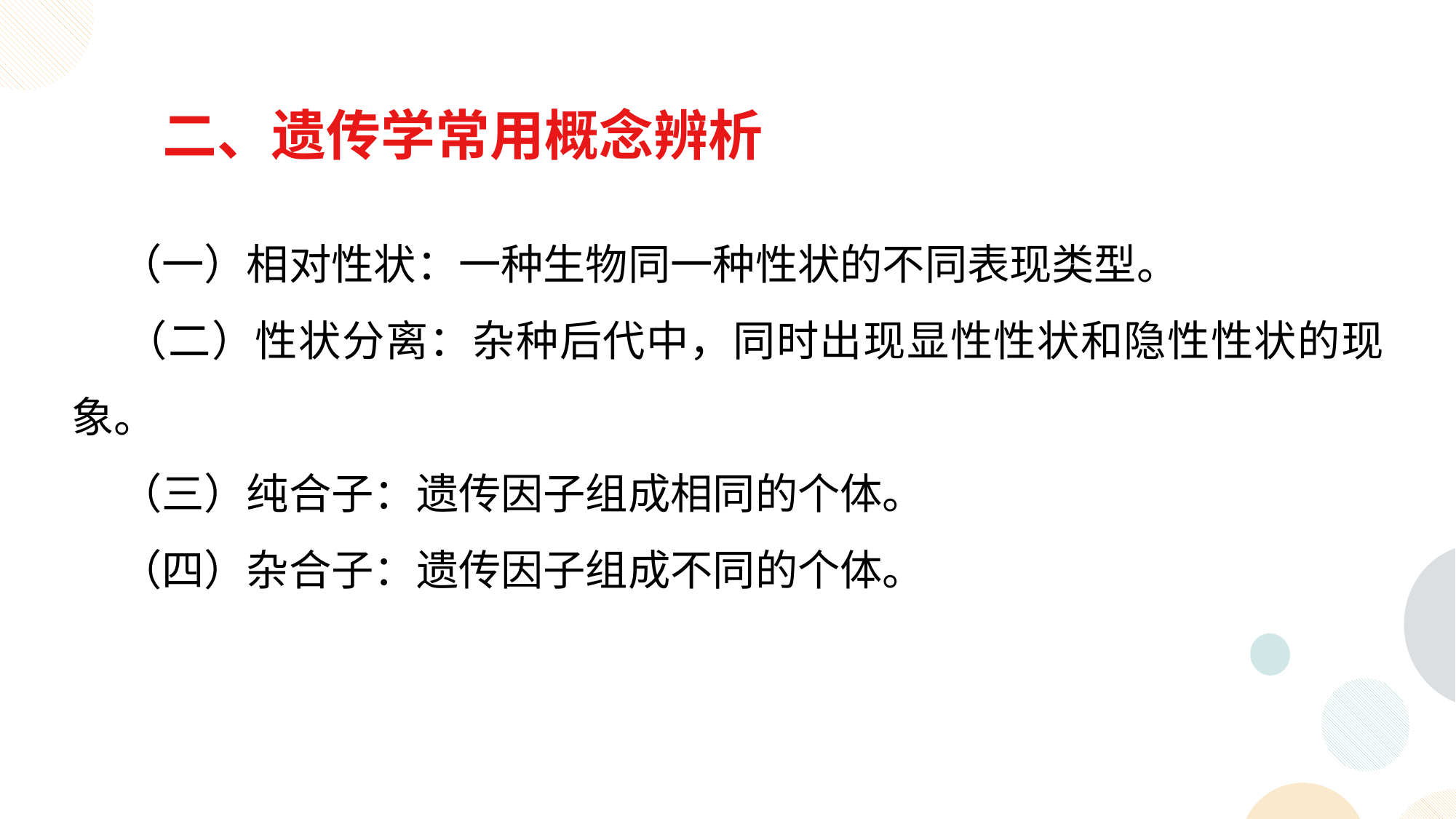

二、遗传学常用概念辨析
    （一）相对性状：一种生物同一种性状的不同表现类型。
    （二）性状分离：杂种后代中，同时出现显性性状和隐性性状的现象。
    （三）纯合子：遗传因子组成相同的个体。
    （四）杂合子：遗传因子组成不同的个体。